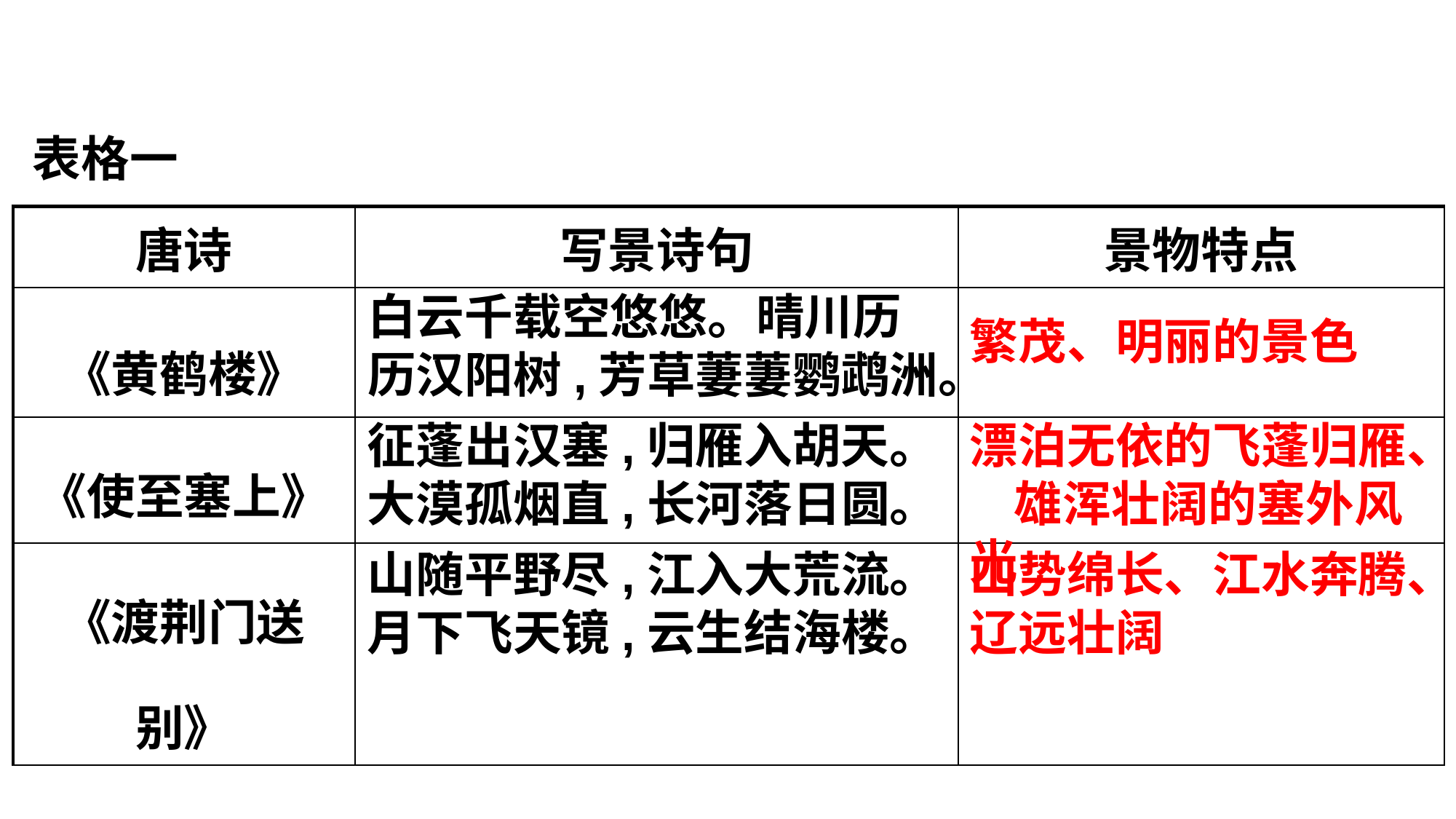

表格一
| 唐诗 | 写景诗句 | 景物特点 |
| --- | --- | --- |
| 《黄鹤楼》 |  |  |
| 《使至塞上》 |  |  |
| 《渡荆门送别》 |  |  |
白云千载空悠悠。晴川历历汉阳树,芳草萋萋鹦鹉洲。
繁茂、明丽的景色
征蓬出汉塞,归雁入胡天。
大漠孤烟直,长河落日圆。
漂泊无依的飞蓬归雁、    雄浑壮阔的塞外风光
山随平野尽,江入大荒流。
月下飞天镜,云生结海楼。
山势绵长、江水奔腾、辽远壮阔